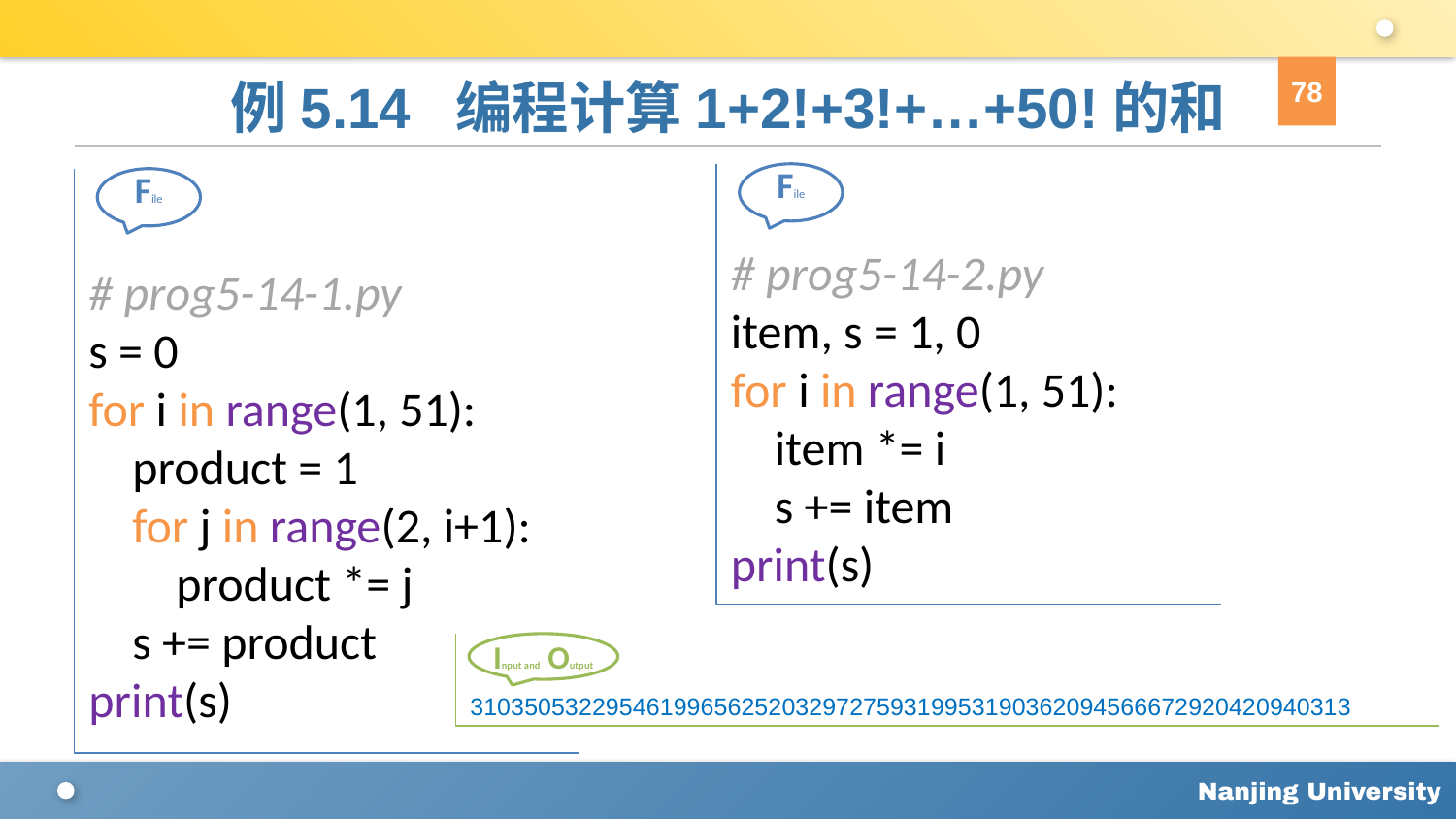

78
# 例5.14  编程计算1+2!+3!+…+50!的和

# prog5-14-2.py
item, s = 1, 0
for i in range(1, 51):
    item *= i
    s += item
print(s)
File

# prog5-14-1.py
s = 0
for i in range(1, 51):
    product = 1
    for j in range(2, i+1):
        product *= j
    s += product
print(s)
File

31035053229546199656252032972759319953190362094566672920420940313
Input and Output